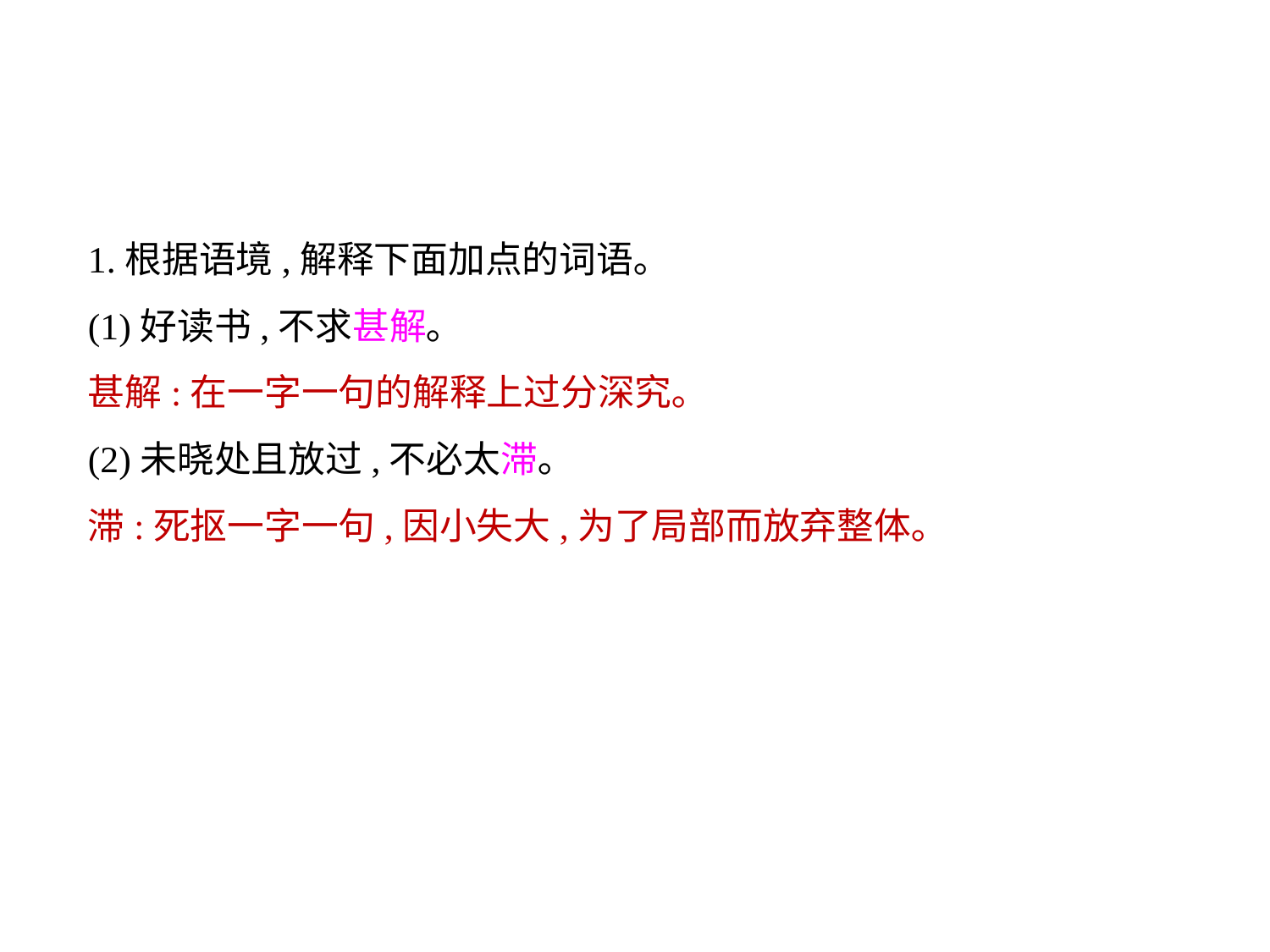

1.根据语境,解释下面加点的词语｡
(1)好读书,不求甚解｡
甚解:在一字一句的解释上过分深究｡
(2)未晓处且放过,不必太滞｡
滞:死抠一字一句,因小失大,为了局部而放弃整体｡